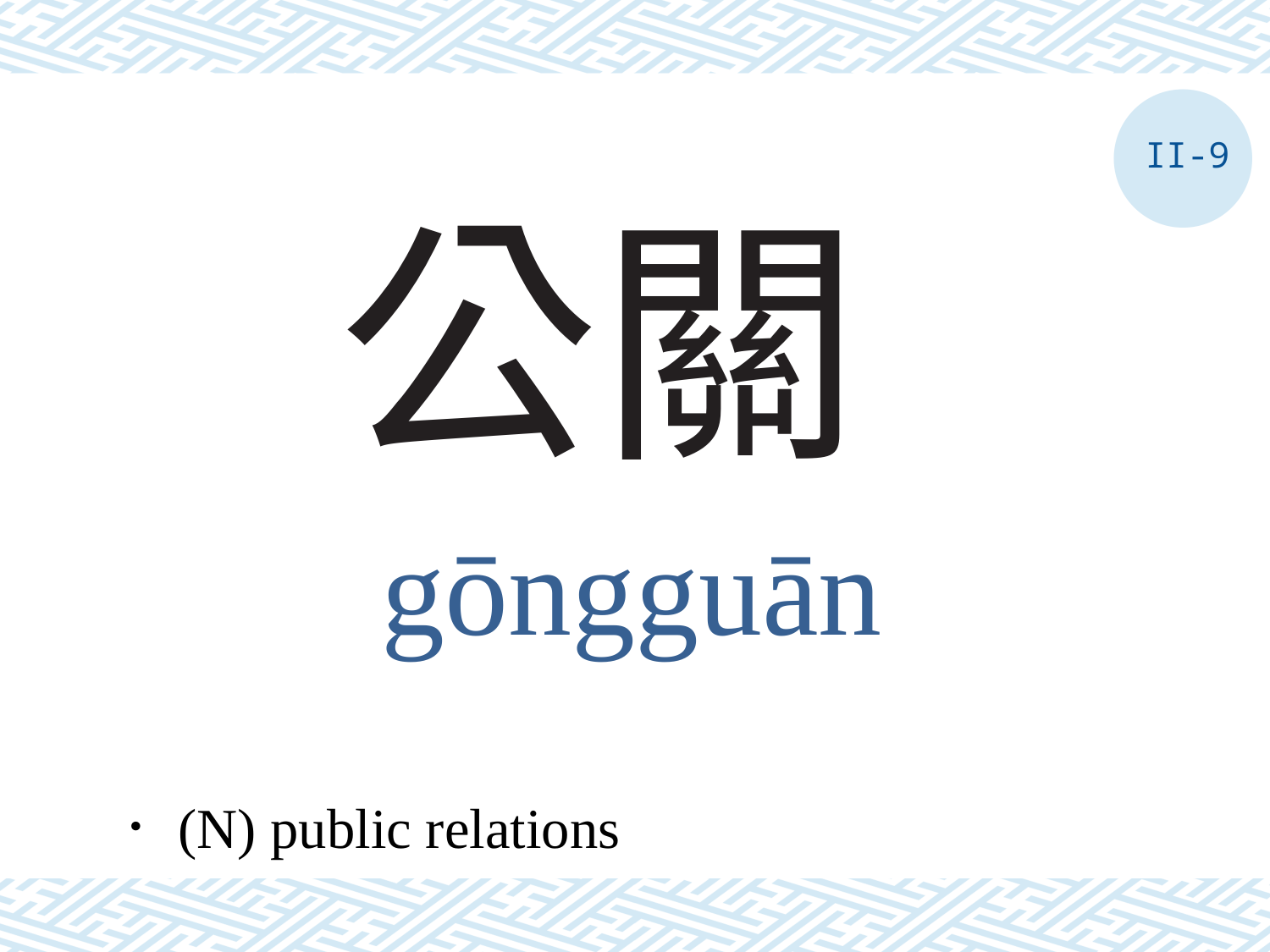

II-9

# 公關
gōngguān
．(N) public relations